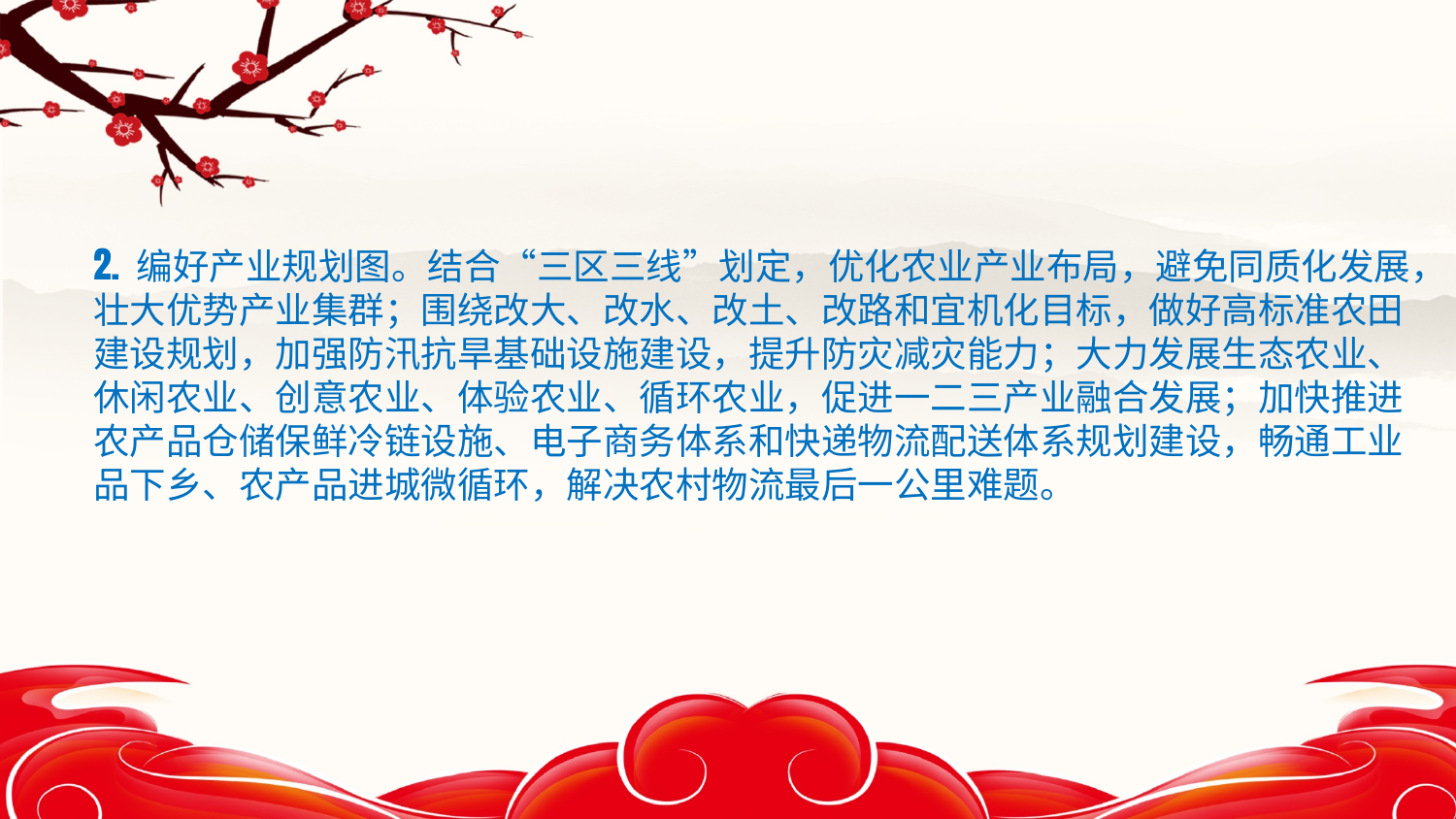

2. 编好产业规划图。结合“三区三线”划定，优化农业产业布局，避免同质化发展，壮大优势产业集群；围绕改大、改水、改土、改路和宜机化目标，做好高标准农田建设规划，加强防汛抗旱基础设施建设，提升防灾减灾能力；大力发展生态农业、休闲农业、创意农业、体验农业、循环农业，促进一二三产业融合发展；加快推进农产品仓储保鲜冷链设施、电子商务体系和快递物流配送体系规划建设，畅通工业品下乡、农产品进城微循环，解决农村物流最后一公里难题。